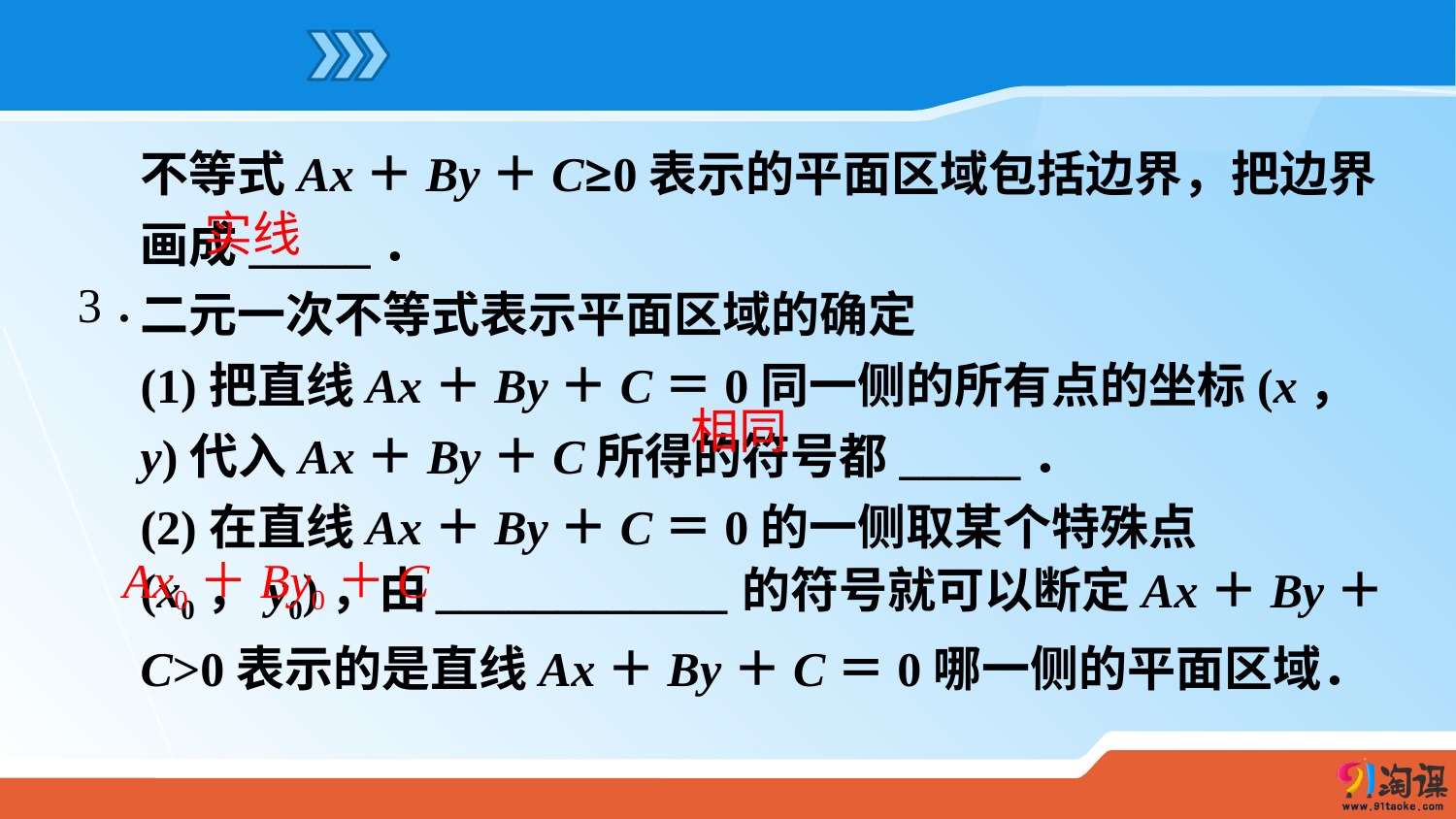

不等式Ax＋By＋C≥0表示的平面区域包括边界，把边界画成_____．
二元一次不等式表示平面区域的确定
(1)把直线Ax＋By＋C＝0同一侧的所有点的坐标(x，y)代入Ax＋By＋C所得的符号都_____．
(2)在直线Ax＋By＋C＝0的一侧取某个特殊点(x0，y0)，由____________的符号就可以断定Ax＋By＋C>0表示的是直线Ax＋By＋C＝0哪一侧的平面区域．

实线
3．
相同
Ax0＋By0＋C